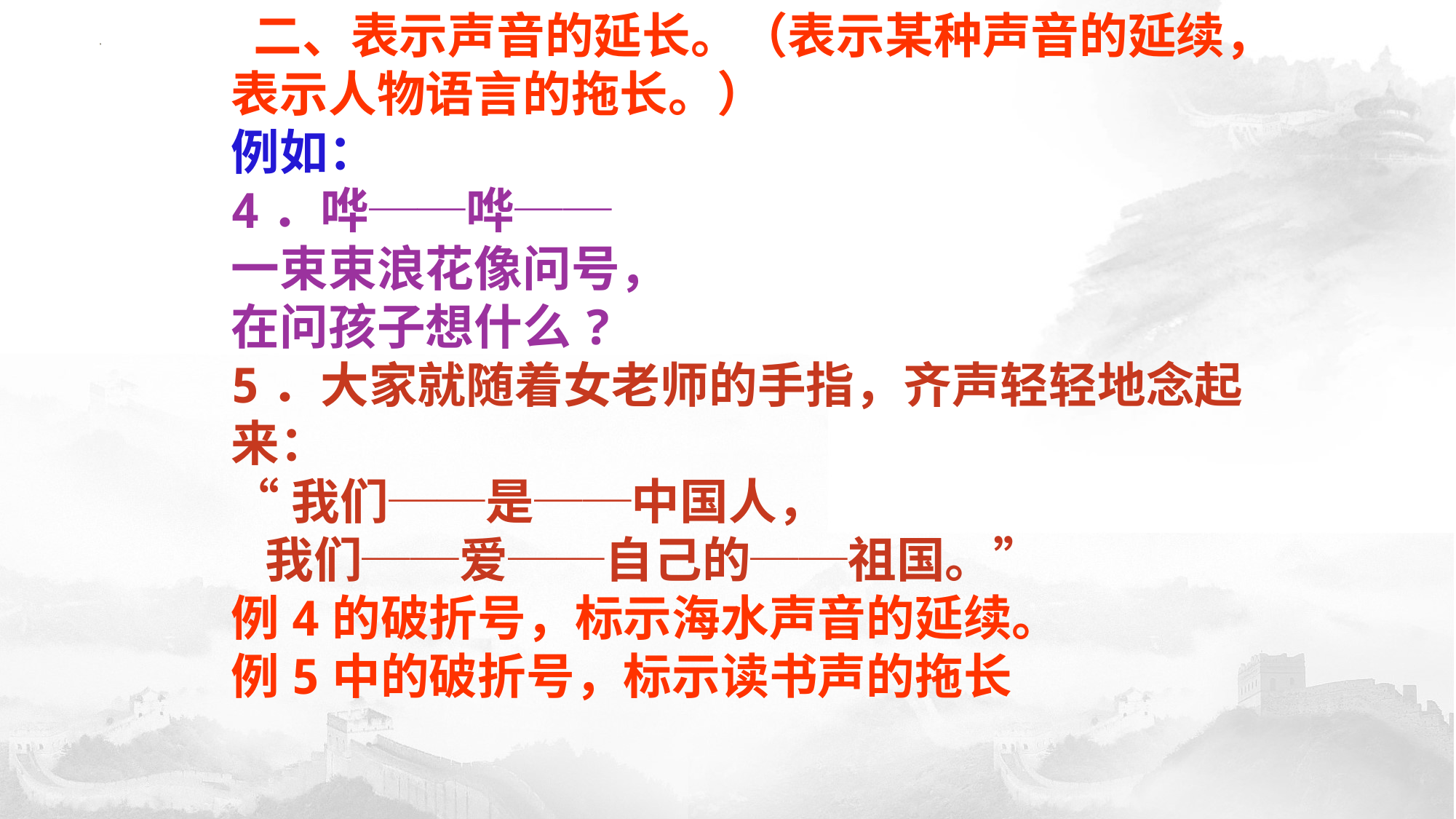

二、表示声音的延长。（表示某种声音的延续，表示人物语言的拖长。）
例如：
4．哗──哗──
一束束浪花像问号，
在问孩子想什么?
5．大家就随着女老师的手指，齐声轻轻地念起来：
“我们──是──中国人，
  我们──爱──自己的──祖国。”
例4的破折号，标示海水声音的延续。
例5中的破折号，标示读书声的拖长